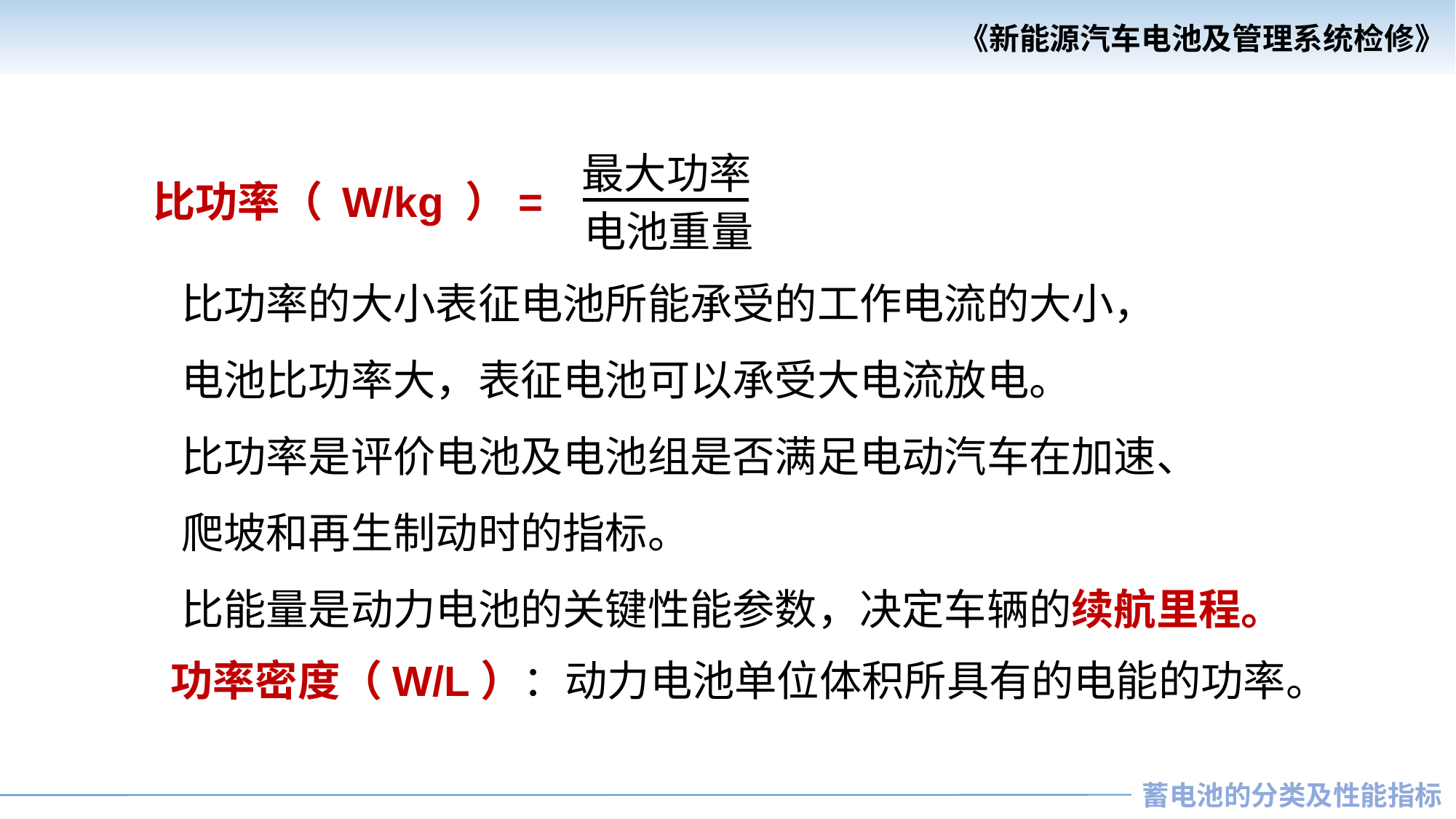

最大功率
比功率（ W/kg ）=
电池重量
比功率的大小表征电池所能承受的工作电流的大小，
电池比功率大，表征电池可以承受大电流放电。
比功率是评价电池及电池组是否满足电动汽车在加速、
爬坡和再生制动时的指标。
比能量是动力电池的关键性能参数，决定车辆的续航里程。
功率密度（W/L）：动力电池单位体积所具有的电能的功率。